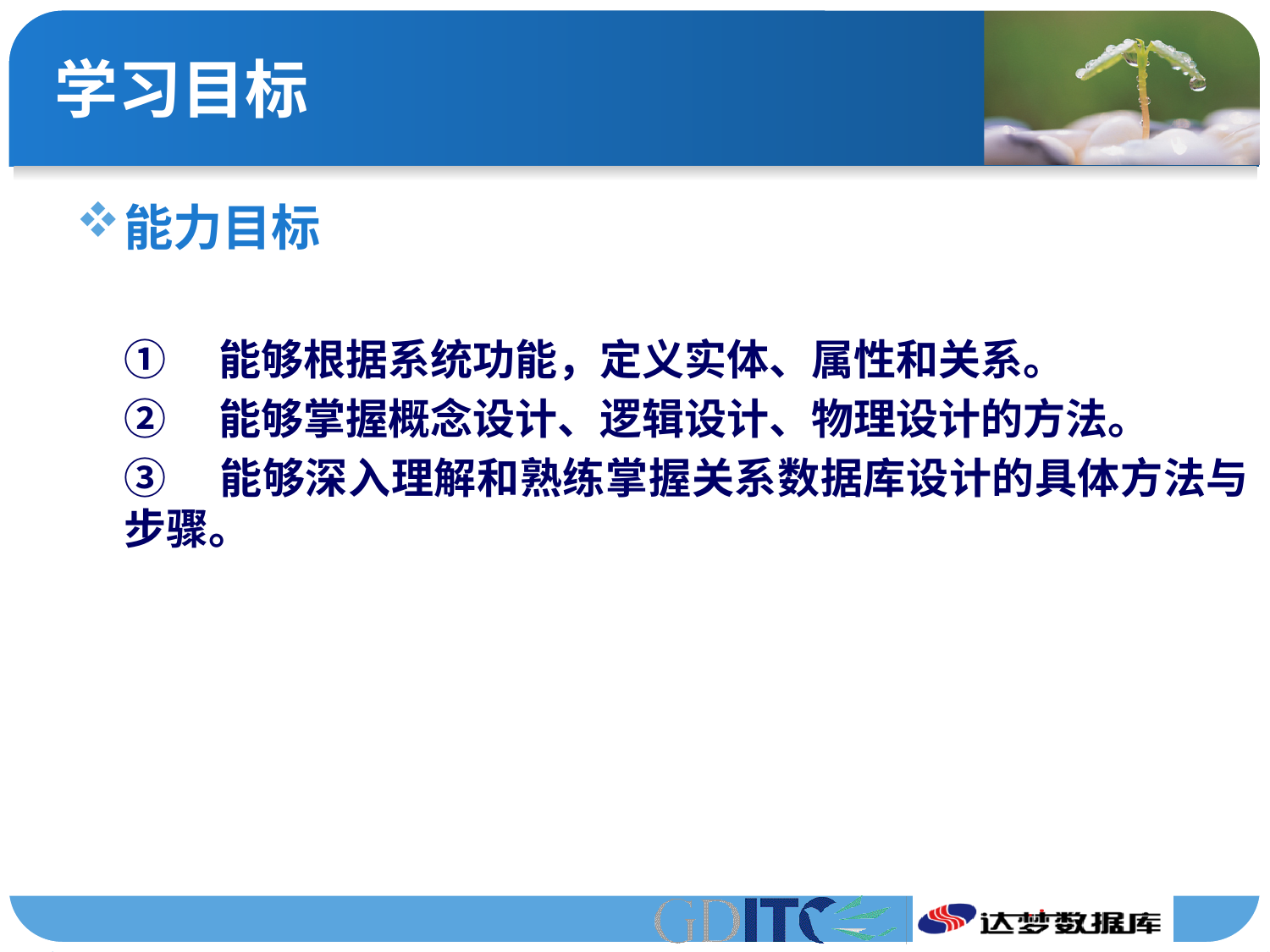

# 学习目标
能力目标

①　能够根据系统功能，定义实体、属性和关系。
②　能够掌握概念设计、逻辑设计、物理设计的方法。
③　能够深入理解和熟练掌握关系数据库设计的具体方法与步骤。